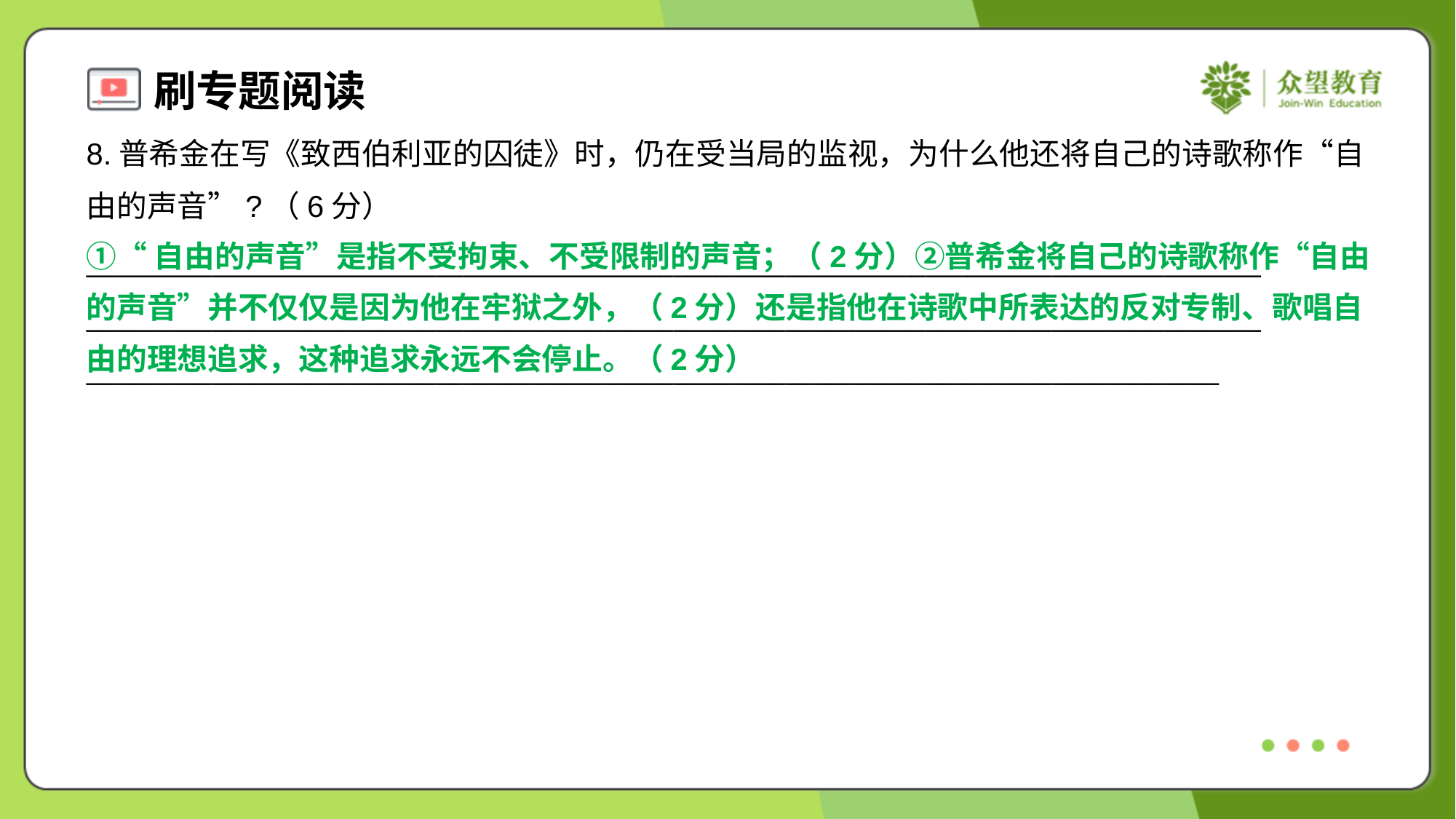

8.普希金在写《致西伯利亚的囚徒》时，仍在受当局的监视，为什么他还将自己的诗歌称作“自
由的声音”?（6分）
①“自由的声音”是指不受拘束、不受限制的声音；（2分）②普希金将自己的诗歌称作“自由
的声音”并不仅仅是因为他在牢狱之外，（2分）还是指他在诗歌中所表达的反对专制、歌唱自
由的理想追求，这种追求永远不会停止。（2分）
____________________________________________________________________________________
____________________________________________________________________________________
_________________________________________________________________________________